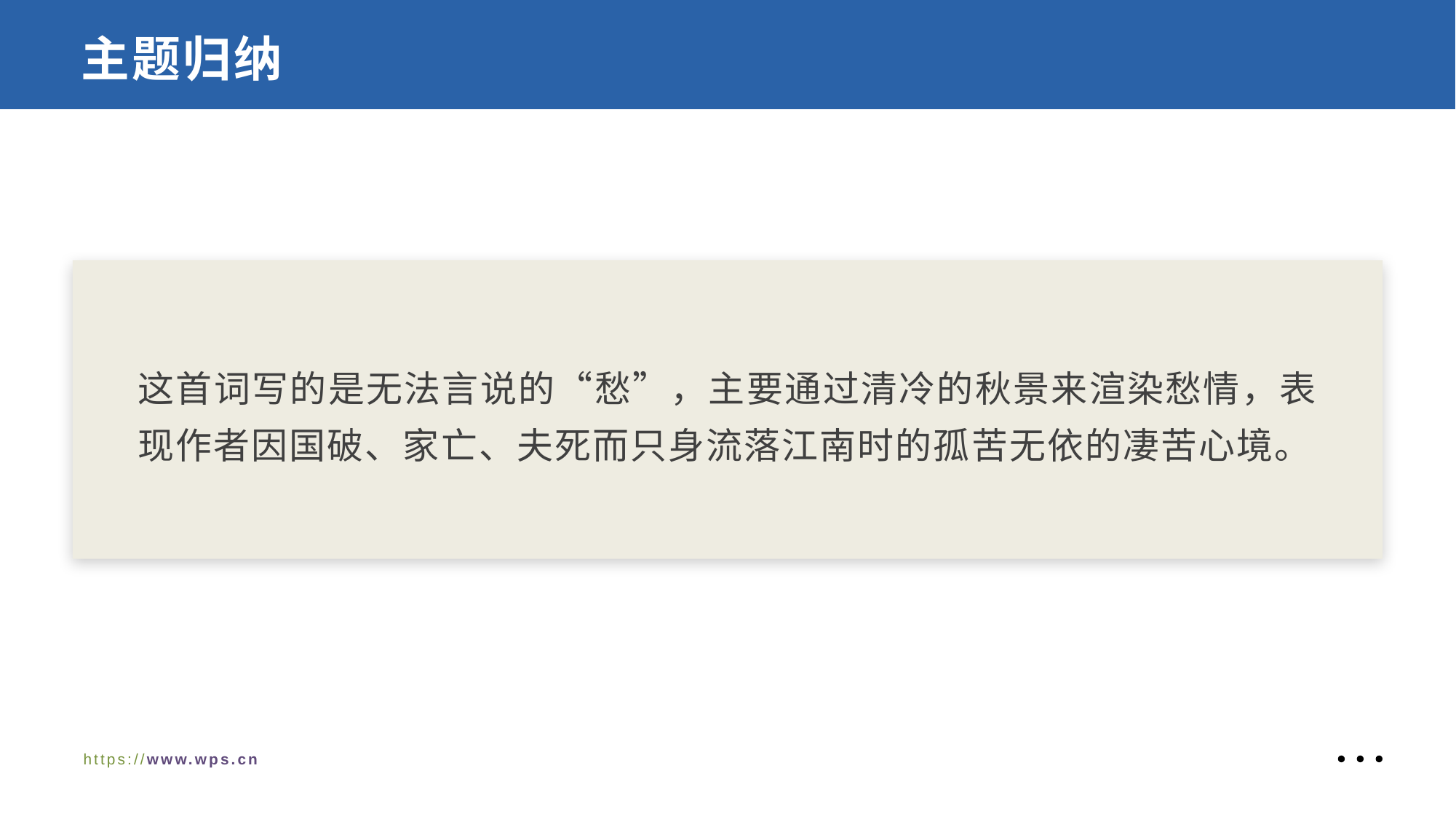

主题归纳

这首词写的是无法言说的“愁”，主要通过清冷的秋景来渲染愁情，表现作者因国破、家亡、夫死而只身流落江南时的孤苦无依的凄苦心境。
https://www.wps.cn